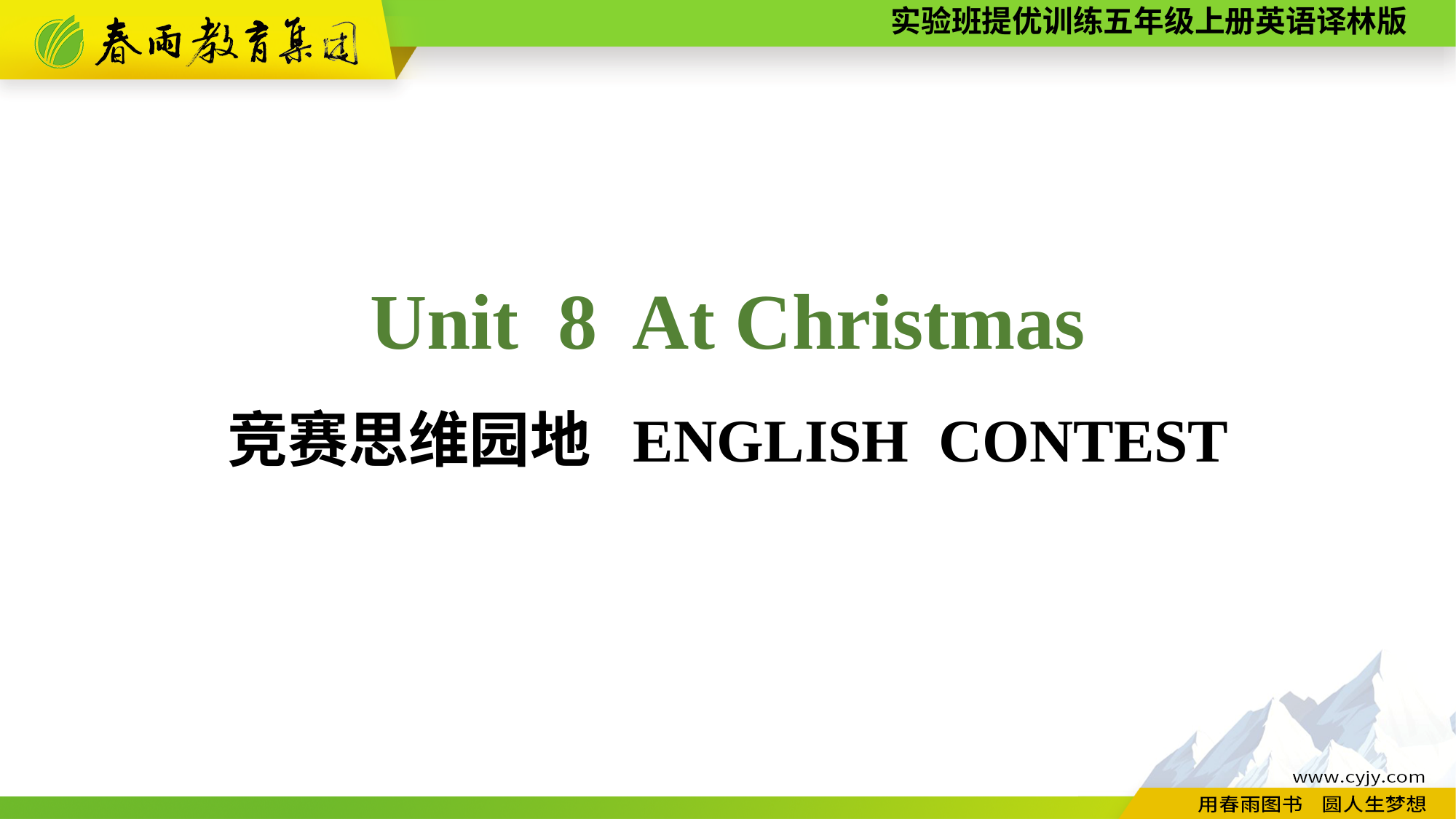

Unit  8  At Christmas
竞赛思维园地  ENGLISH  CONTEST